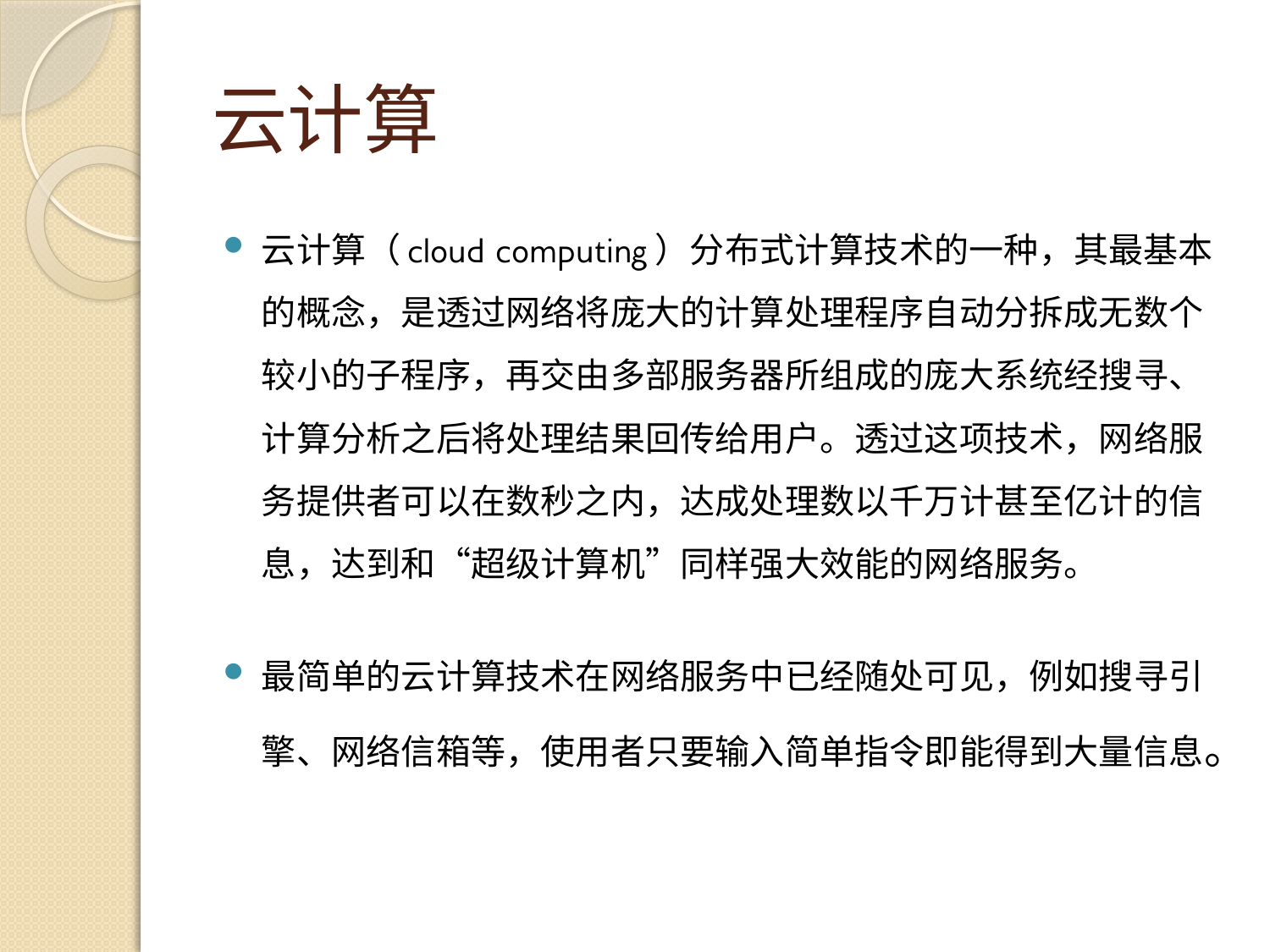

# 云计算
云计算（cloud computing）分布式计算技术的一种，其最基本的概念，是透过网络将庞大的计算处理程序自动分拆成无数个较小的子程序，再交由多部服务器所组成的庞大系统经搜寻、计算分析之后将处理结果回传给用户。透过这项技术，网络服务提供者可以在数秒之内，达成处理数以千万计甚至亿计的信息，达到和“超级计算机”同样强大效能的网络服务。
最简单的云计算技术在网络服务中已经随处可见，例如搜寻引擎、网络信箱等，使用者只要输入简单指令即能得到大量信息。